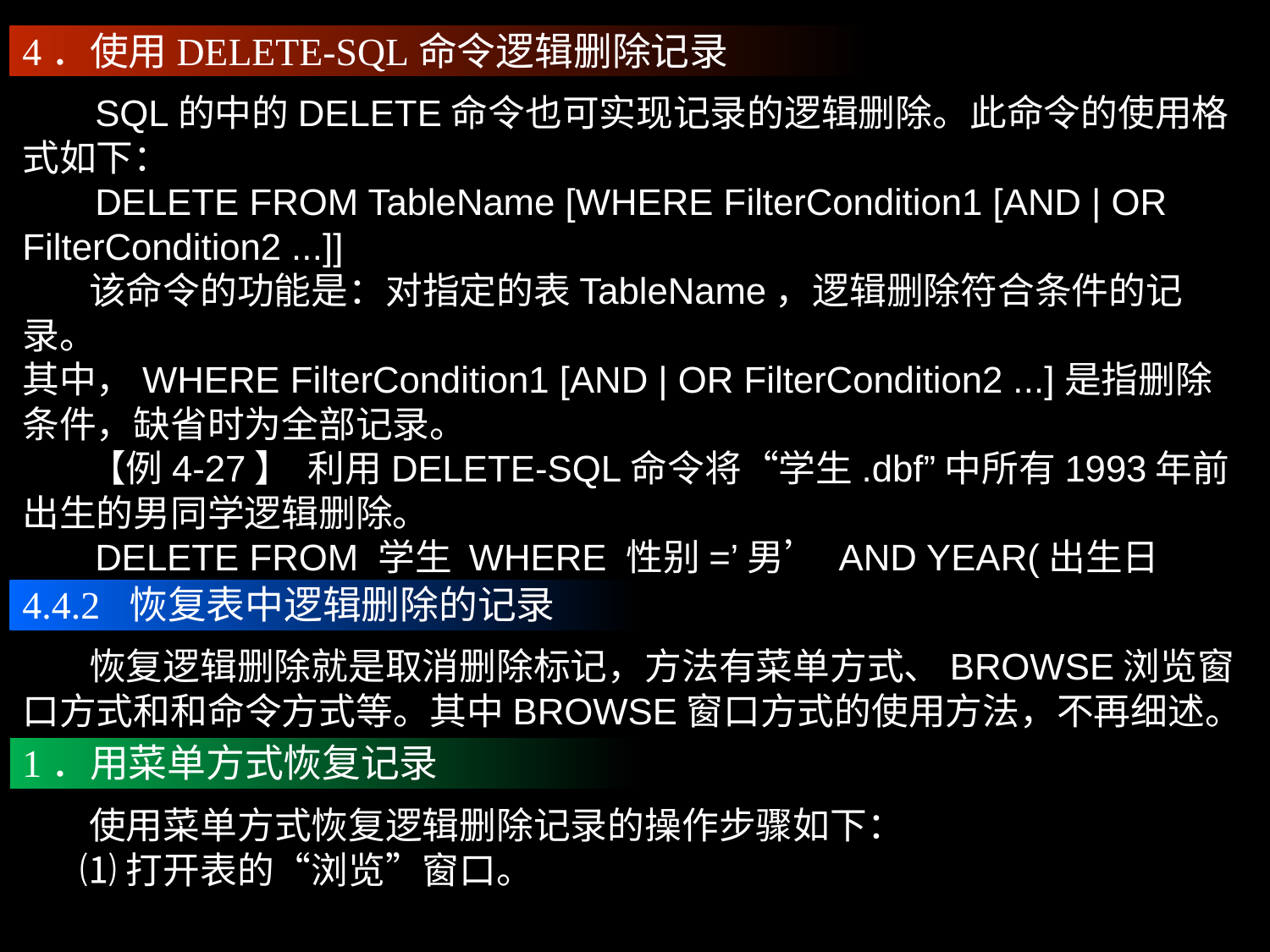

4．使用DELETE-SQL命令逻辑删除记录
       SQL的中的DELETE命令也可实现记录的逻辑删除。此命令的使用格式如下：
       DELETE FROM TableName [WHERE FilterCondition1 [AND | OR FilterCondition2 ...]]
       该命令的功能是：对指定的表TableName，逻辑删除符合条件的记录。
其中，WHERE FilterCondition1 [AND | OR FilterCondition2 ...]是指删除条件，缺省时为全部记录。
       【例4-27】  利用DELETE-SQL命令将“学生.dbf”中所有1993年前出生的男同学逻辑删除。
       DELETE FROM 学生 WHERE 性别=’男’ AND YEAR(出生日期)<1993
4.4.2  恢复表中逻辑删除的记录
       恢复逻辑删除就是取消删除标记，方法有菜单方式、BROWSE浏览窗口方式和和命令方式等。其中BROWSE窗口方式的使用方法，不再细述。
1．用菜单方式恢复记录
       使用菜单方式恢复逻辑删除记录的操作步骤如下：
       ⑴打开表的“浏览”窗口。